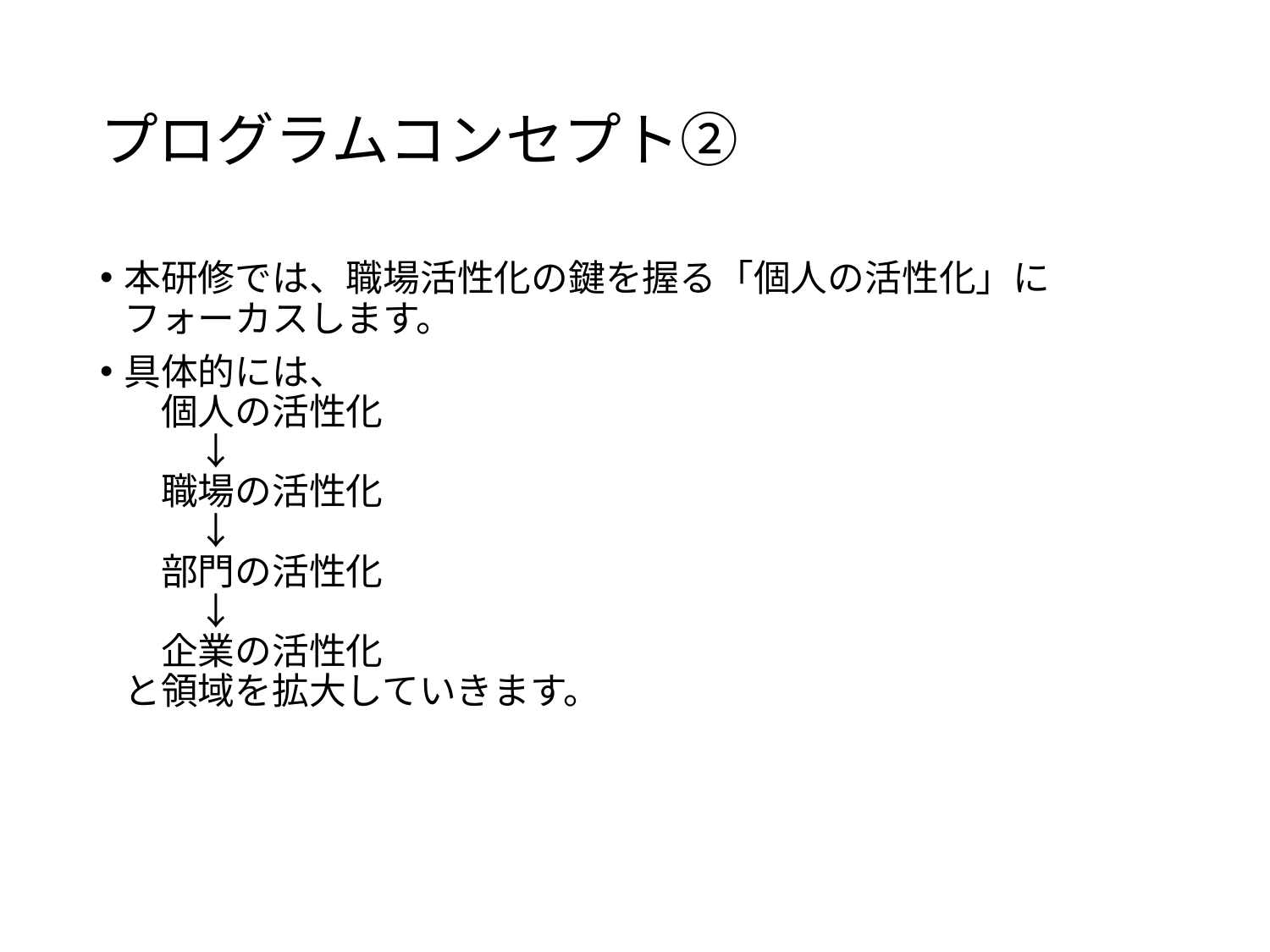

# プログラムコンセプト②
本研修では、職場活性化の鍵を握る「個人の活性化」にフォーカスします。
具体的には、
　個人の活性化
　　↓
　職場の活性化
　　↓
　部門の活性化
　　↓
　企業の活性化
と領域を拡大していきます。